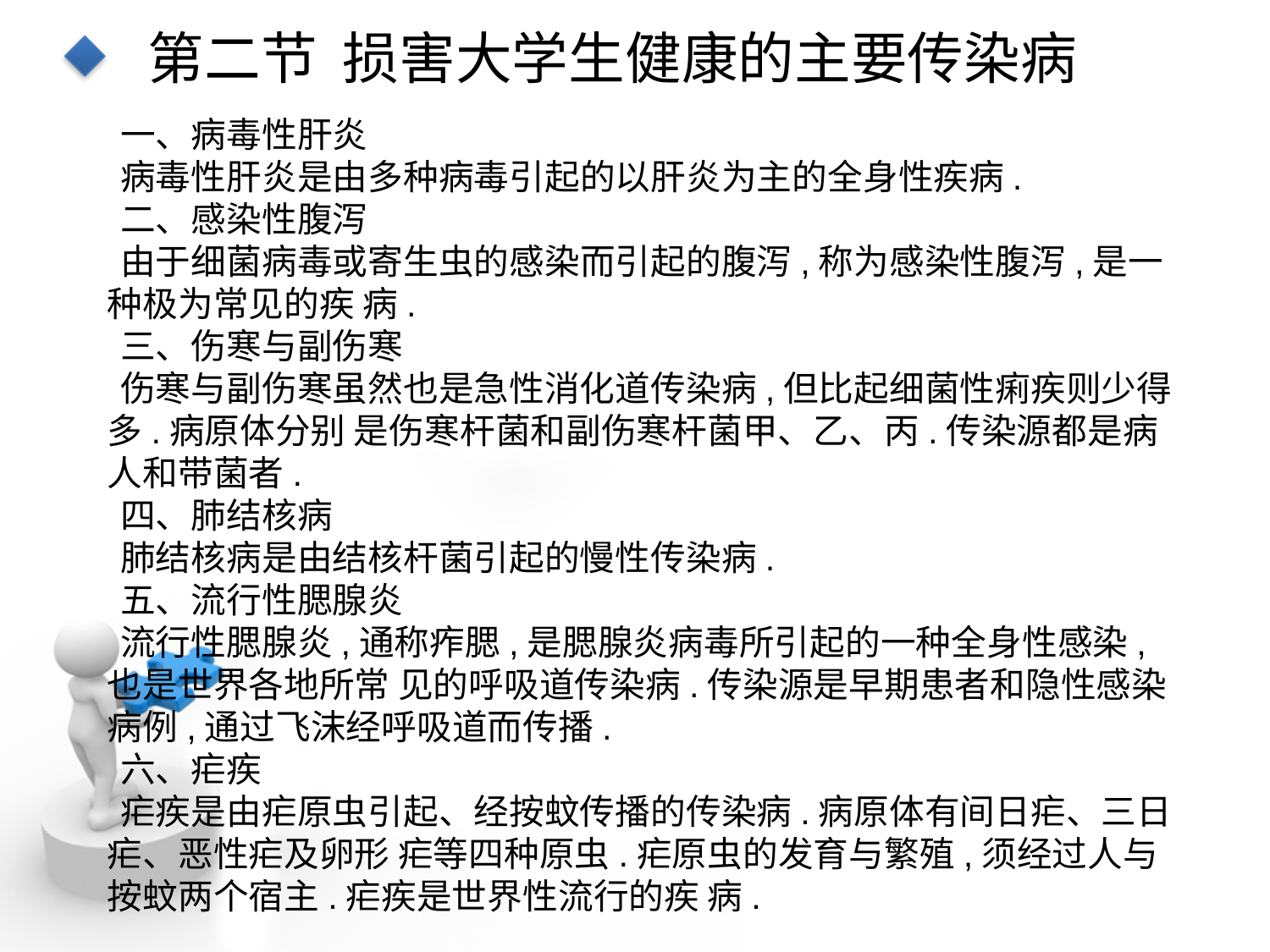

第二节  损害大学生健康的主要传染病

一、病毒性肝炎
病毒性肝炎是由多种病毒引起的以肝炎为主的全身性疾病.
二、感染性腹泻
由于细菌病毒或寄生虫的感染而引起的腹泻,称为感染性腹泻,是一种极为常见的疾 病.
三、伤寒与副伤寒
伤寒与副伤寒虽然也是急性消化道传染病,但比起细菌性痢疾则少得多.病原体分别 是伤寒杆菌和副伤寒杆菌甲、乙、丙.传染源都是病人和带菌者.
四、肺结核病
肺结核病是由结核杆菌引起的慢性传染病.
五、流行性腮腺炎
流行性腮腺炎,通称痄腮,是腮腺炎病毒所引起的一种全身性感染,也是世界各地所常 见的呼吸道传染病.传染源是早期患者和隐性感染病例,通过飞沫经呼吸道而传播.
六、疟疾
疟疾是由疟原虫引起、经按蚊传播的传染病.病原体有间日疟、三日疟、恶性疟及卵形 疟等四种原虫.疟原虫的发育与繁殖,须经过人与按蚊两个宿主.疟疾是世界性流行的疾 病.

点击添加文本
点击添加文本
点击添加文本
点击添加文本